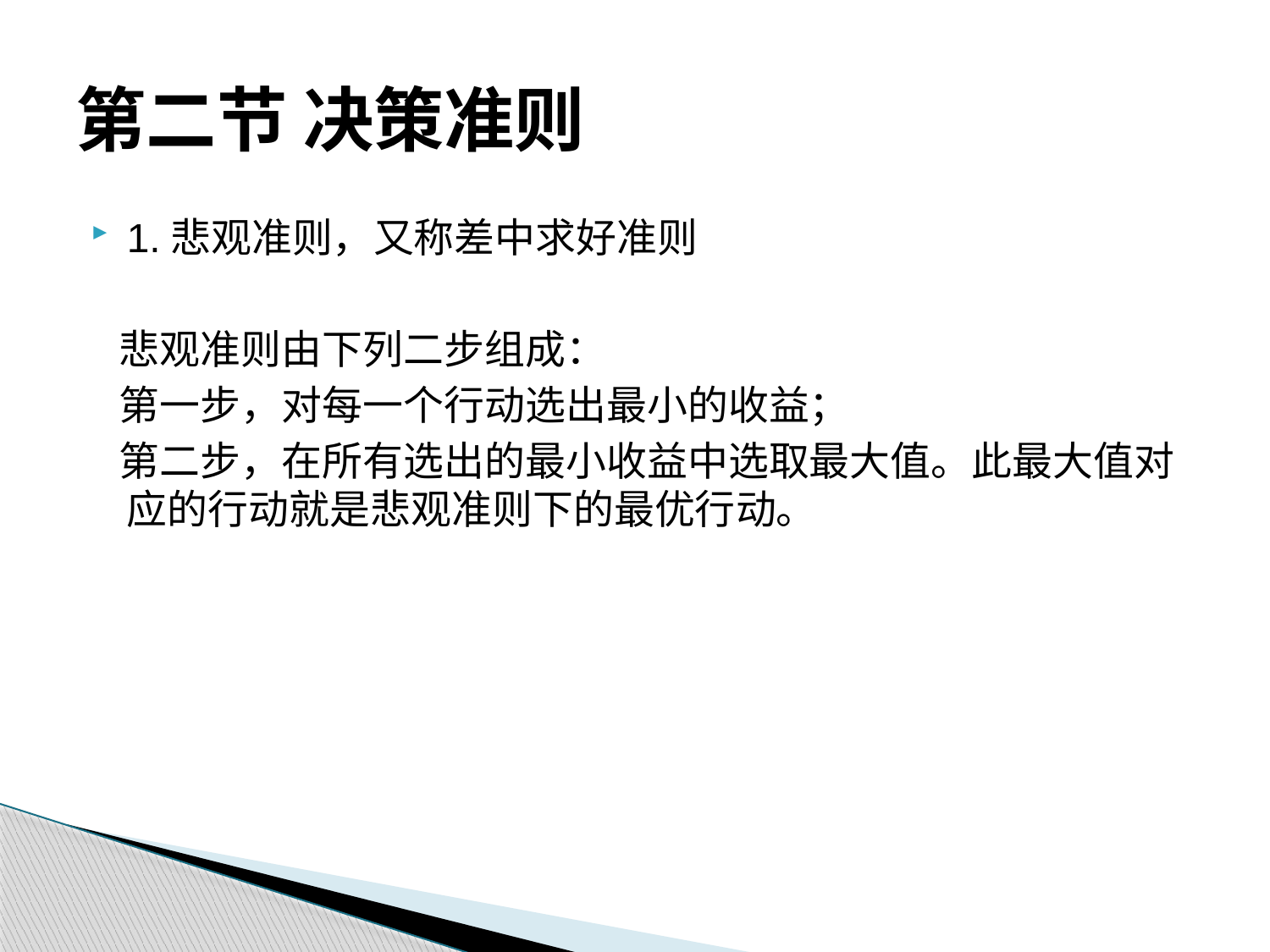

# 第二节 决策准则
1.悲观准则，又称差中求好准则

  悲观准则由下列二步组成：
  第一步，对每一个行动选出最小的收益；
  第二步，在所有选出的最小收益中选取最大值。此最大值对应的行动就是悲观准则下的最优行动。